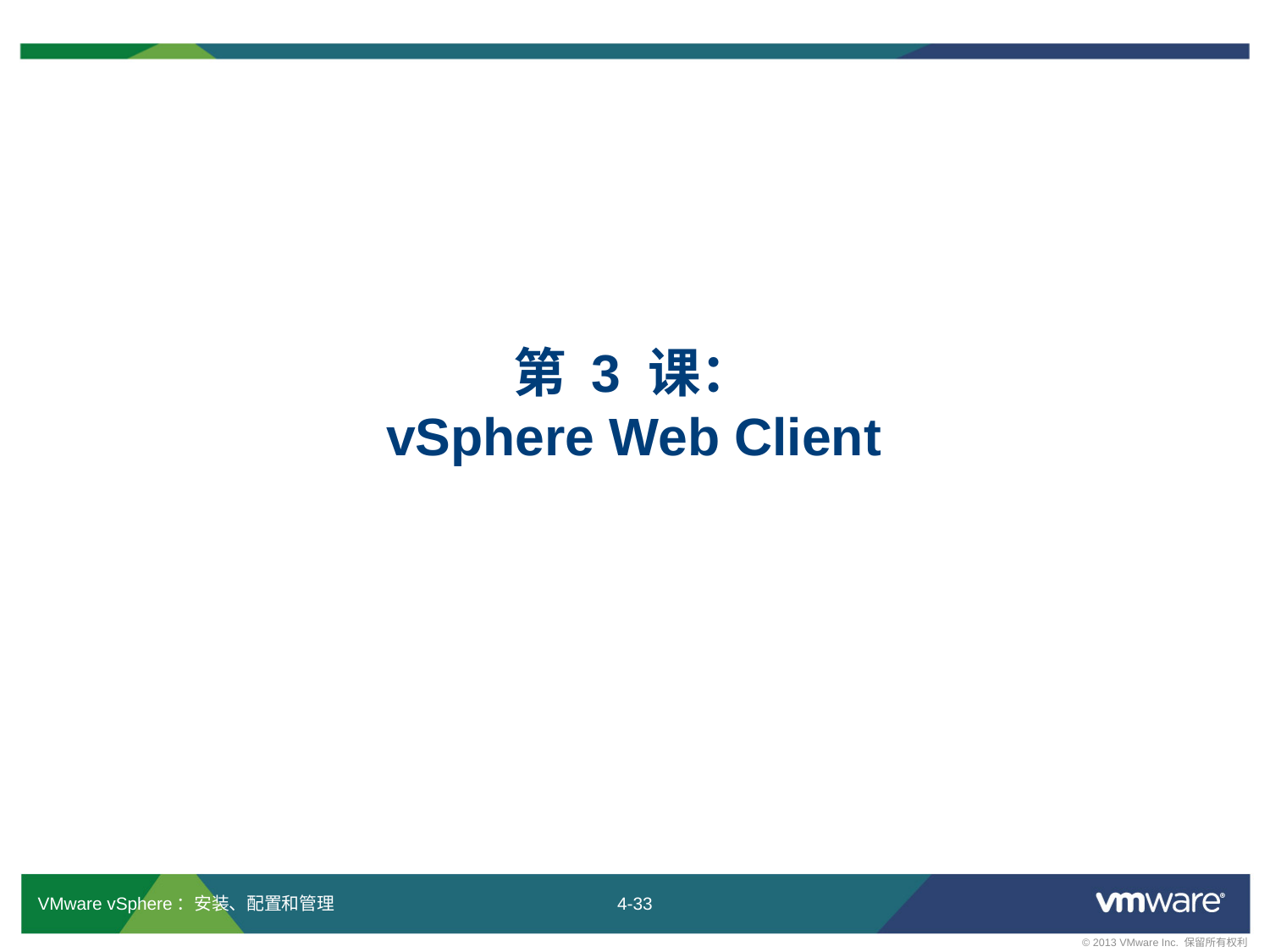

# 第 3 课： vSphere Web Client